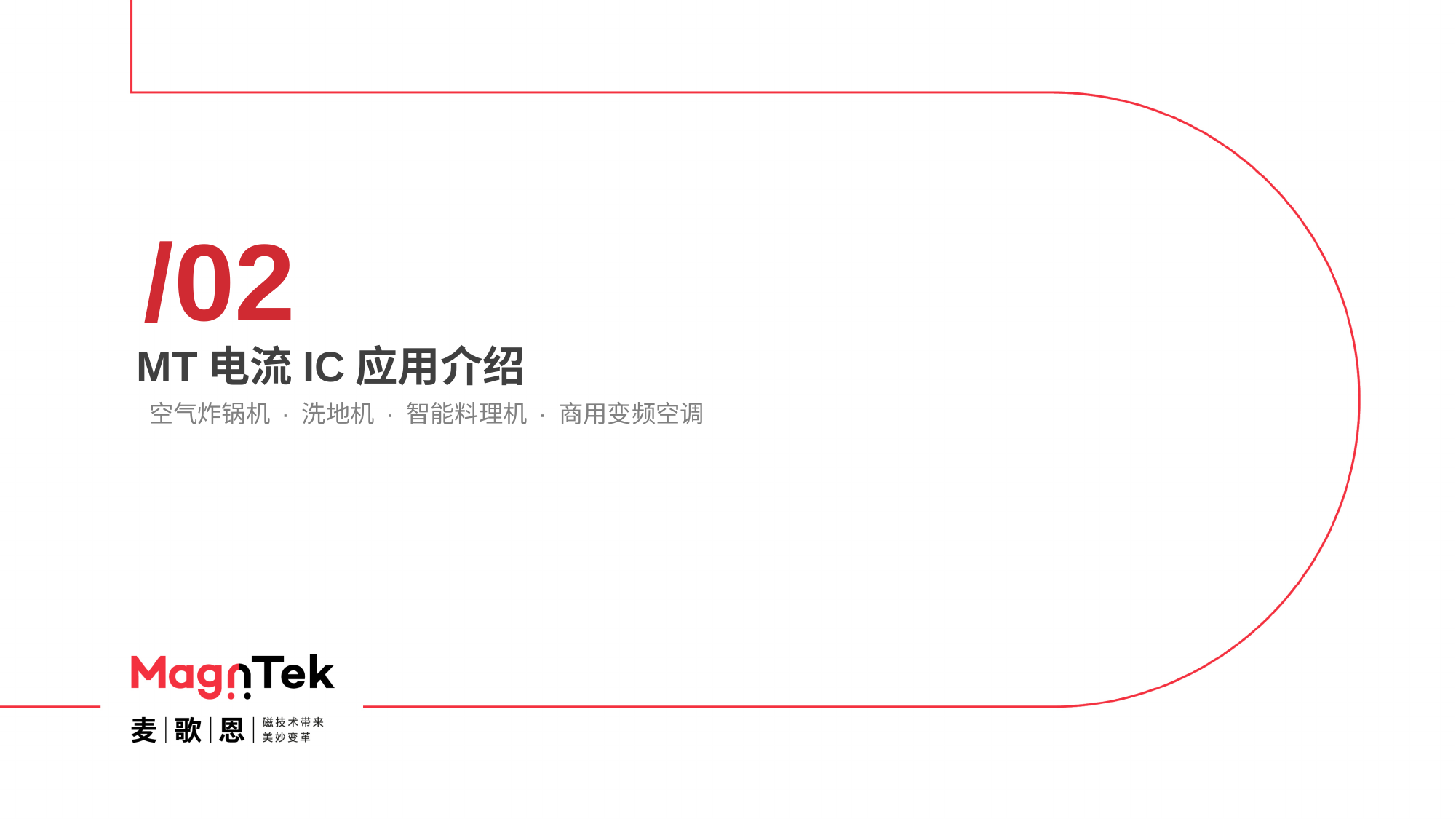

/02
MT电流IC应用介绍
空气炸锅机 · 洗地机 · 智能料理机 · 商用变频空调